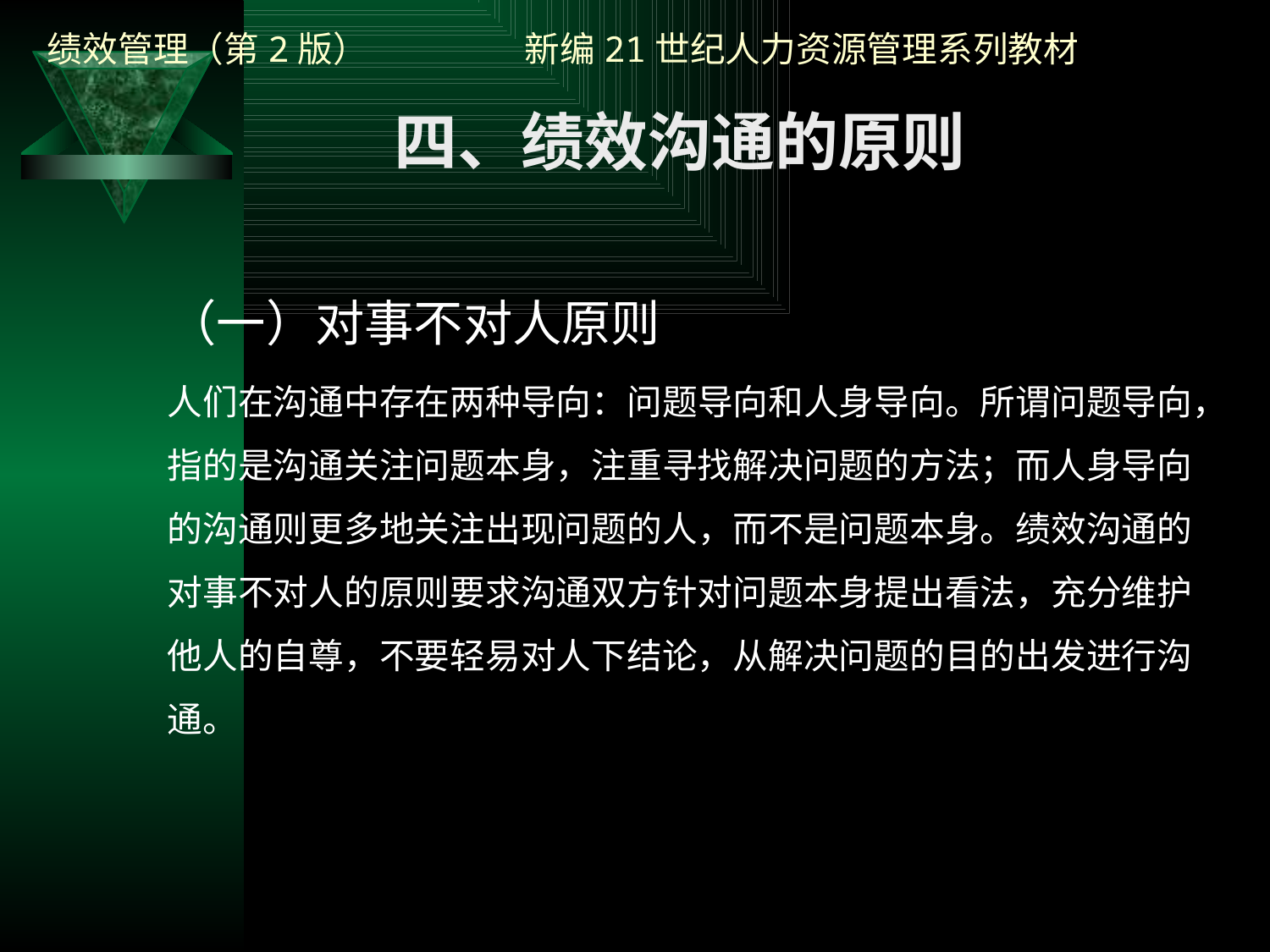

四、绩效沟通的原则
（一）对事不对人原则
人们在沟通中存在两种导向：问题导向和人身导向。所谓问题导向，指的是沟通关注问题本身，注重寻找解决问题的方法；而人身导向的沟通则更多地关注出现问题的人，而不是问题本身。绩效沟通的对事不对人的原则要求沟通双方针对问题本身提出看法，充分维护他人的自尊，不要轻易对人下结论，从解决问题的目的出发进行沟通。